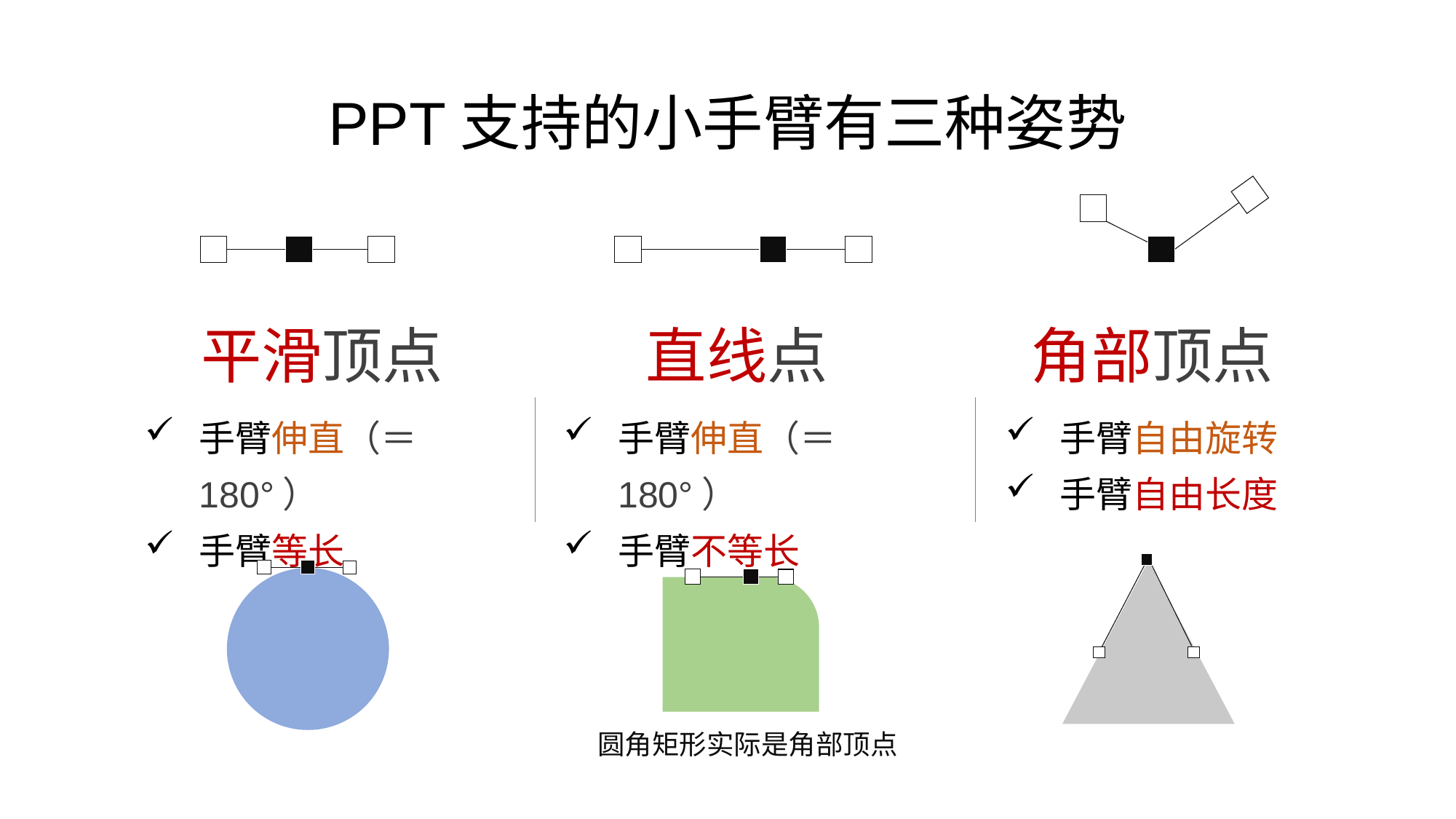

PPT支持的小手臂有三种姿势

平滑顶点
直线点
角部顶点
手臂伸直（＝180°）
手臂不等长
手臂自由旋转
手臂自由长度
手臂伸直（＝180°）
手臂等长

圆角矩形实际是角部顶点